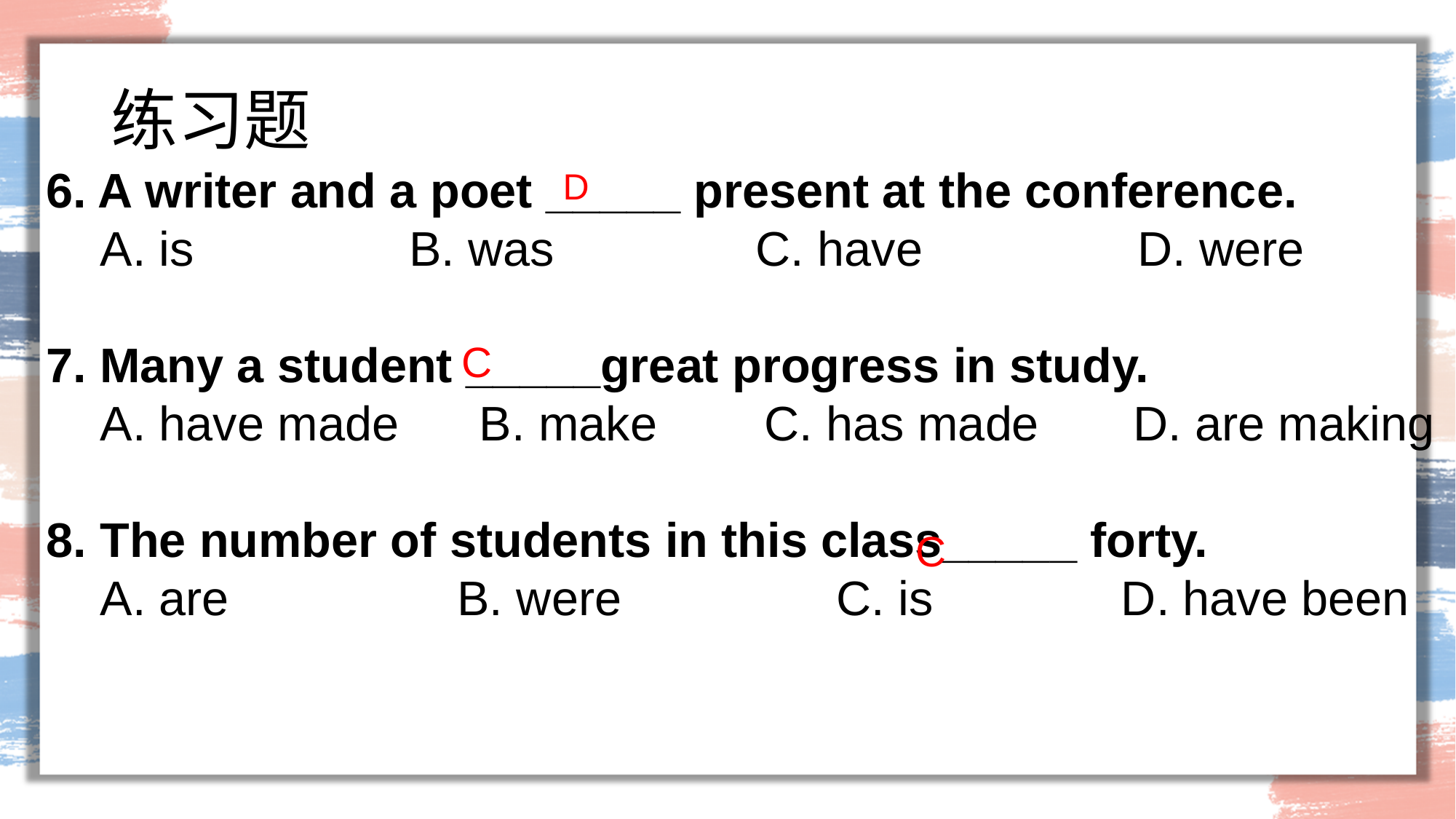

# 练习题
6. A writer and a poet _____ present at the conference.
    A. is                B. was               C. have                D. were

7. Many a student _____great progress in study.
    A. have made      B. make        C. has made       D. are making

8. The number of students in this class_____ forty.
    A. are                 B. were                C. is              D. have been

D
C
C